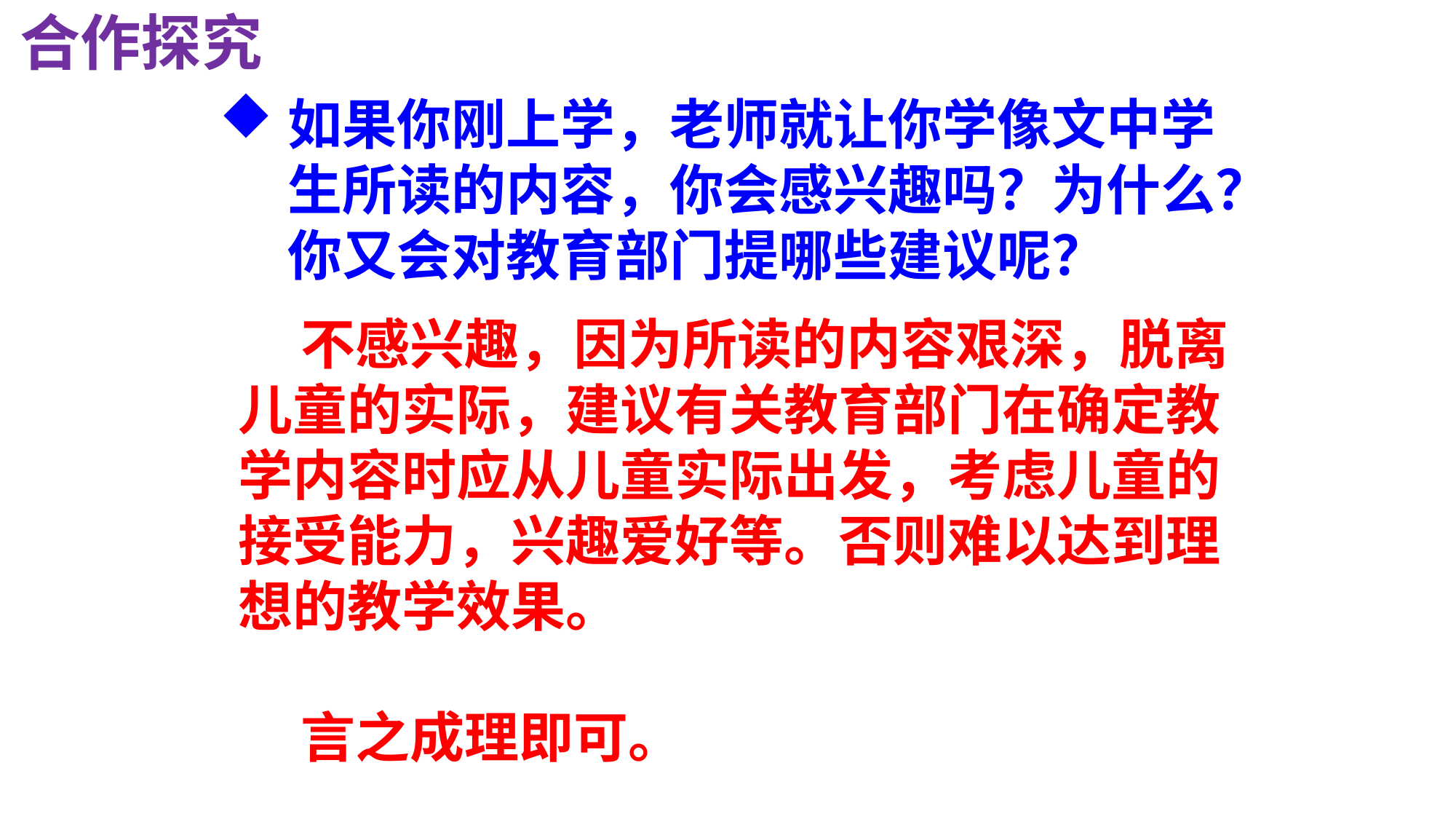

合作探究
如果你刚上学，老师就让你学像文中学生所读的内容，你会感兴趣吗？为什么？你又会对教育部门提哪些建议呢？
    不感兴趣，因为所读的内容艰深，脱离儿童的实际，建议有关教育部门在确定教学内容时应从儿童实际出发，考虑儿童的接受能力，兴趣爱好等。否则难以达到理想的教学效果。

    言之成理即可。